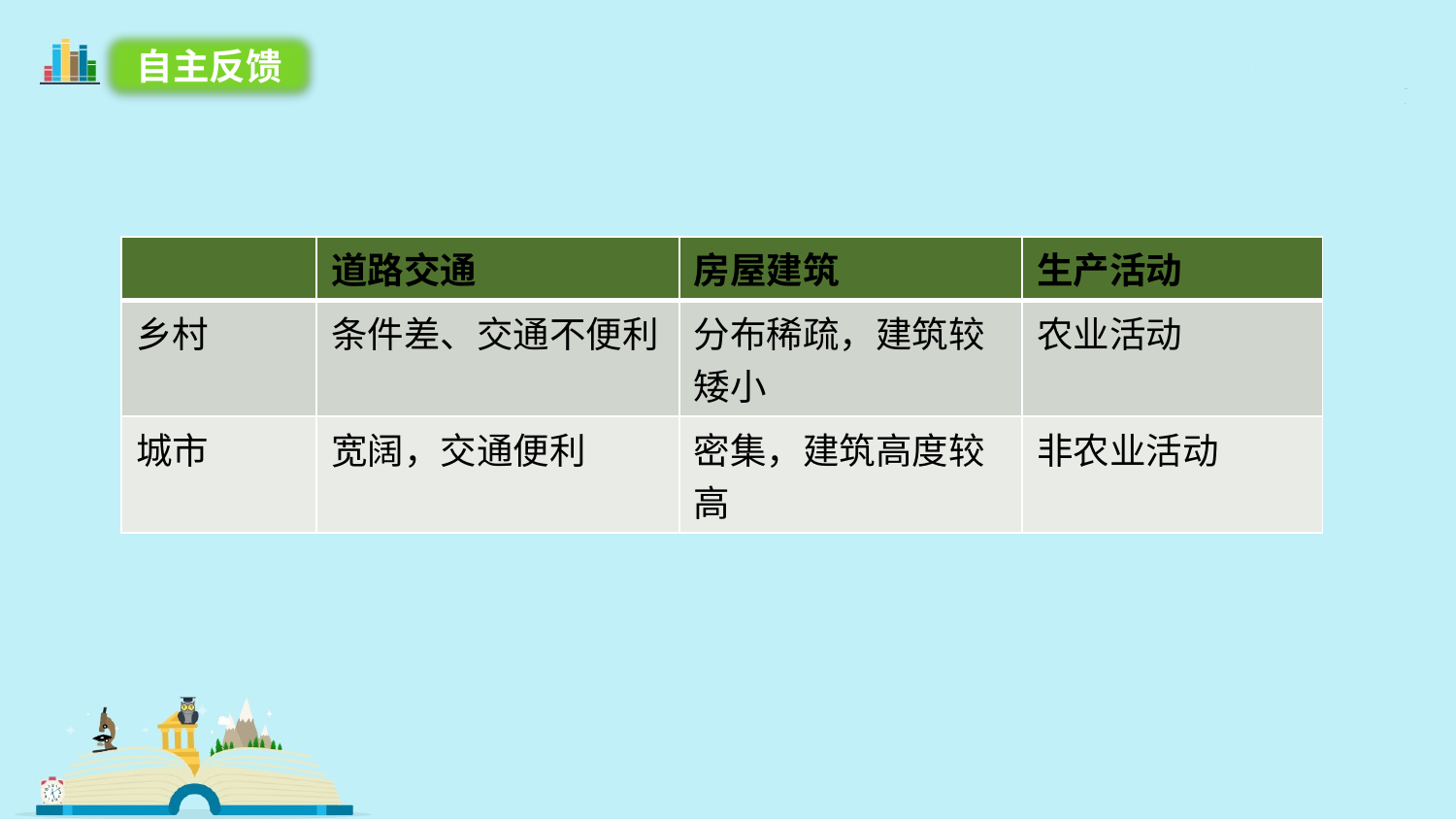

自主反馈
|  | 道路交通 | 房屋建筑 | 生产活动 |
| --- | --- | --- | --- |
| 乡村 | 条件差、交通不便利 | 分布稀疏，建筑较矮小 | 农业活动 |
| 城市 | 宽阔，交通便利 | 密集，建筑高度较高 | 非农业活动 |